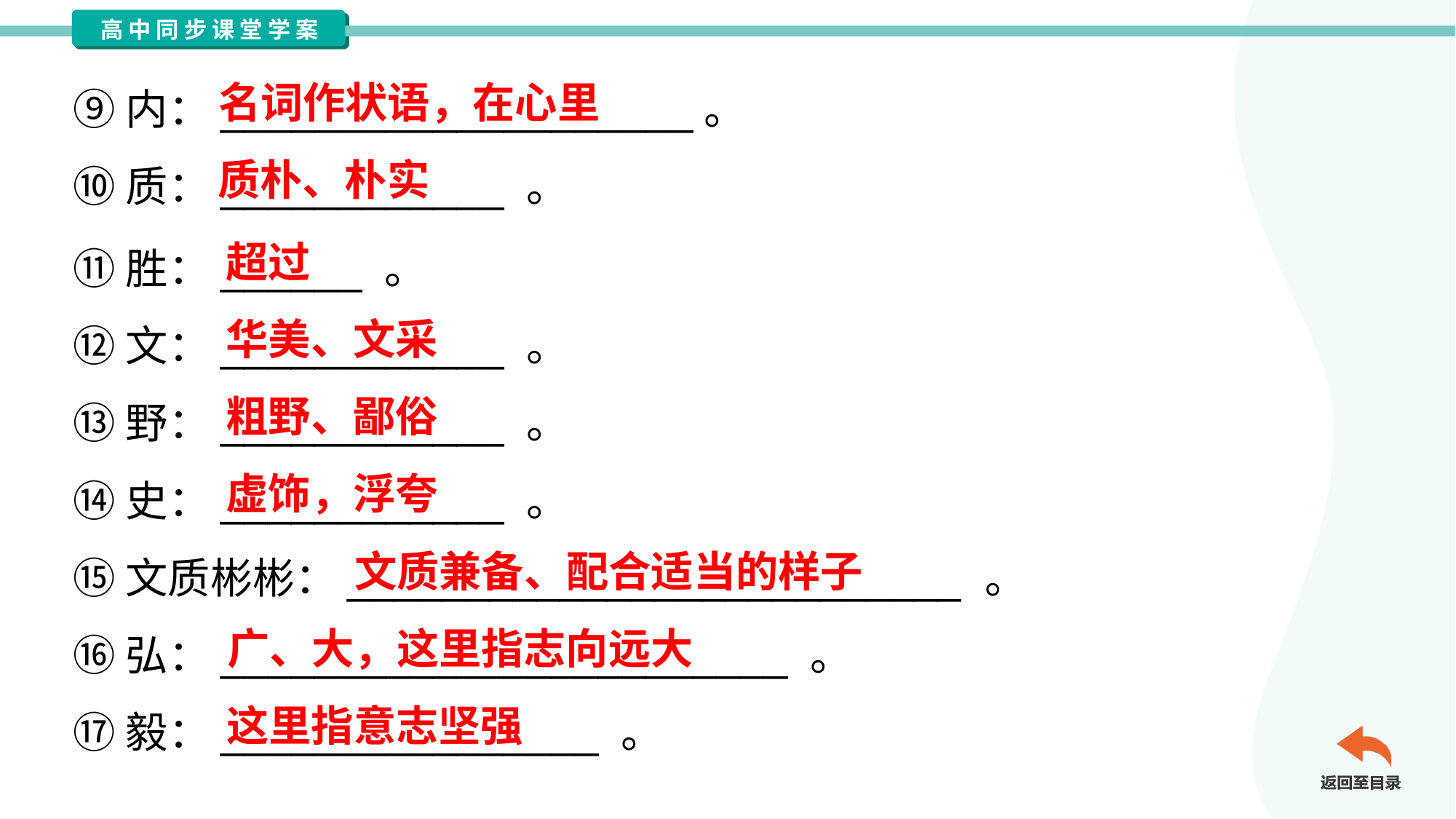

名词作状语，在心里
⑨内：____________________。
⑩质：____________ 。
质朴、朴实
超过
⑪胜：______ 。
⑫文：____________ 。
⑬野：____________ 。
⑭史：____________ 。
⑮文质彬彬：__________________________ 。
⑯弘：________________________ 。
⑰毅：________________ 。

华美、文采
粗野、鄙俗
虚饰，浮夸
文质兼备、配合适当的样子
广、大，这里指志向远大
这里指意志坚强